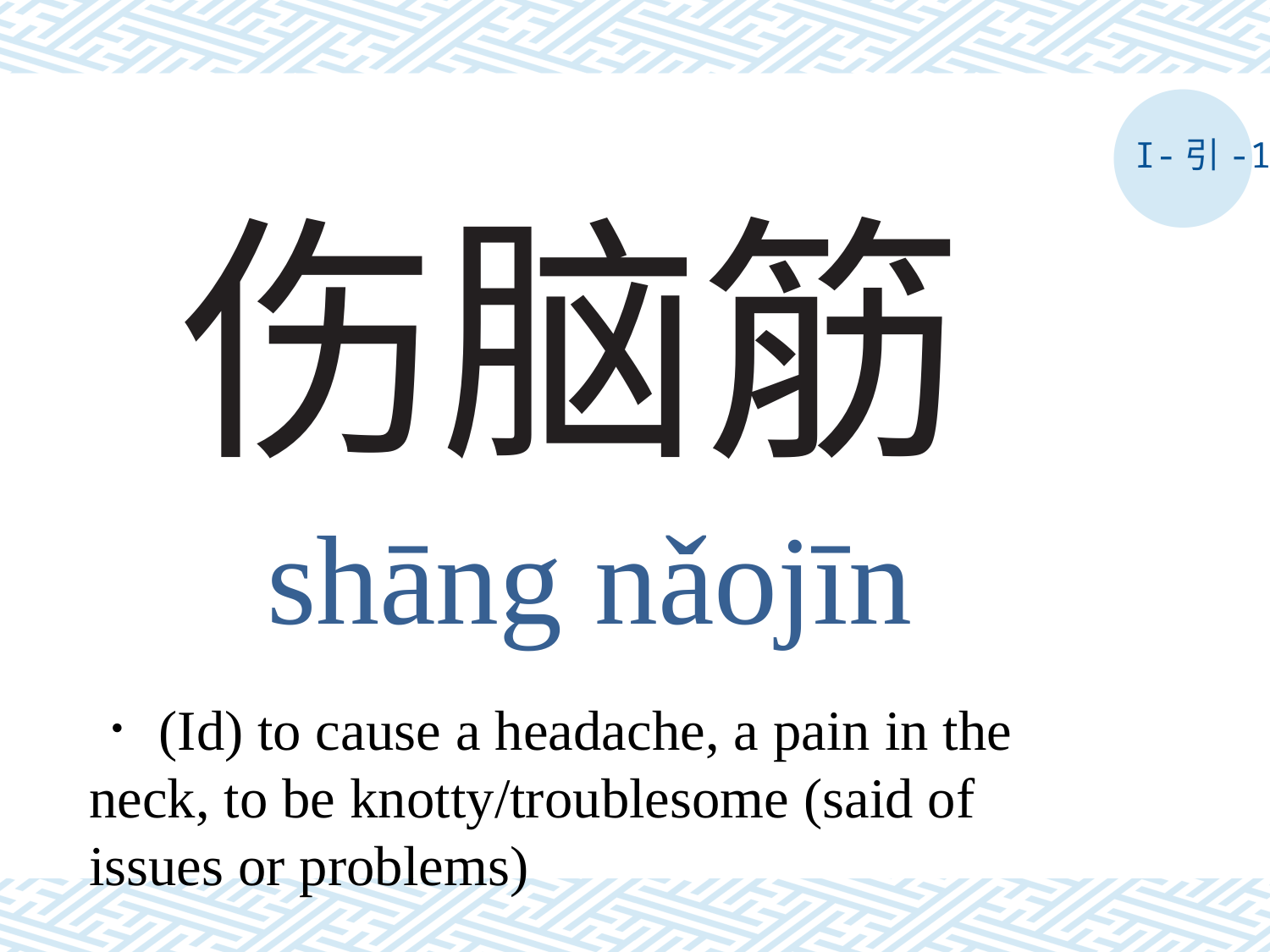

I-引-1

# 伤脑筋
shāng nǎojīn
．(Id) to cause a headache, a pain in the neck, to be knotty/troublesome (said of issues or problems)